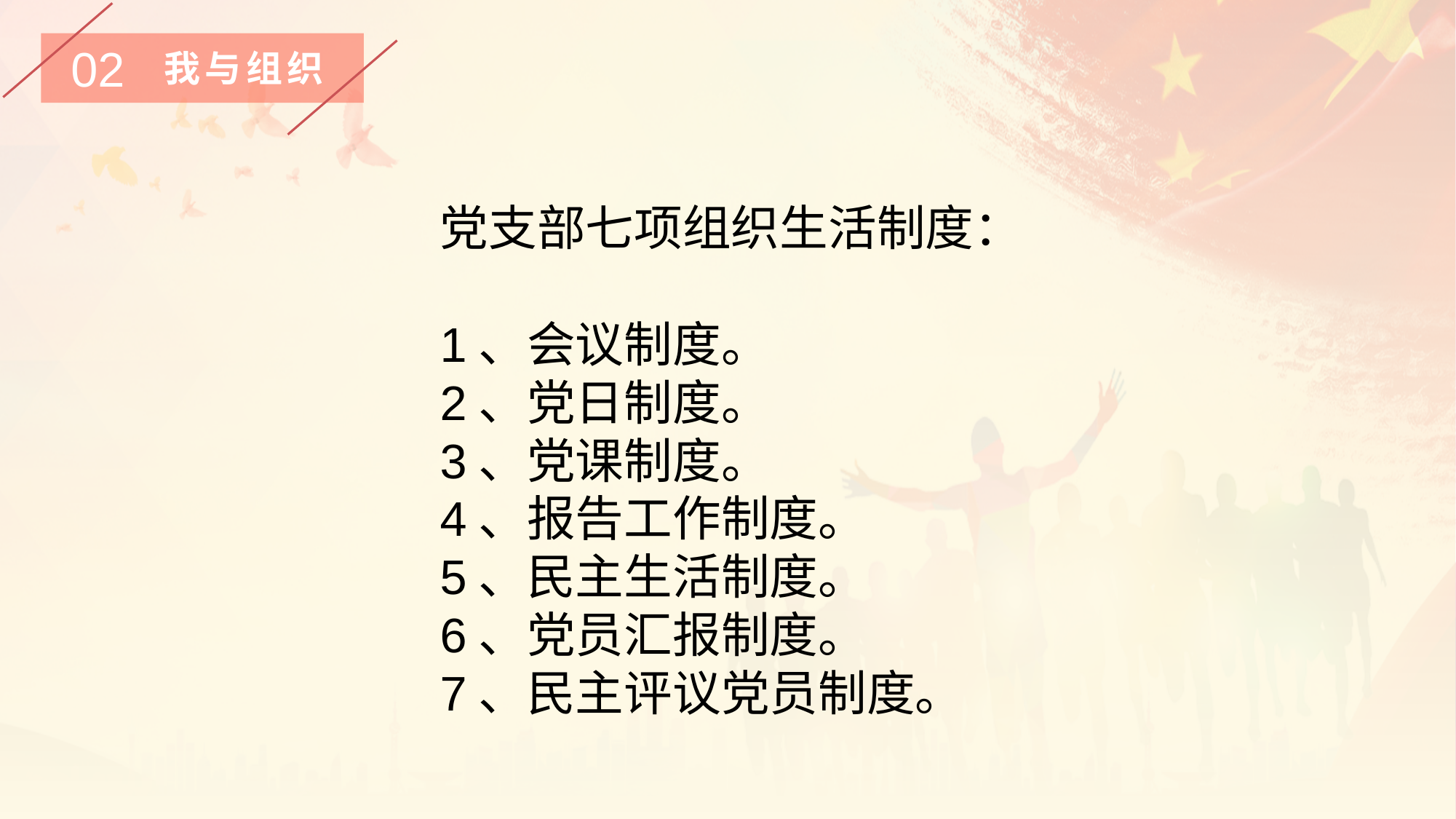

02
我与组织
党支部七项组织生活制度：
1、会议制度。
2、党日制度。
3、党课制度。
4、报告工作制度。
5、民主生活制度。
6、党员汇报制度。
7、民主评议党员制度。